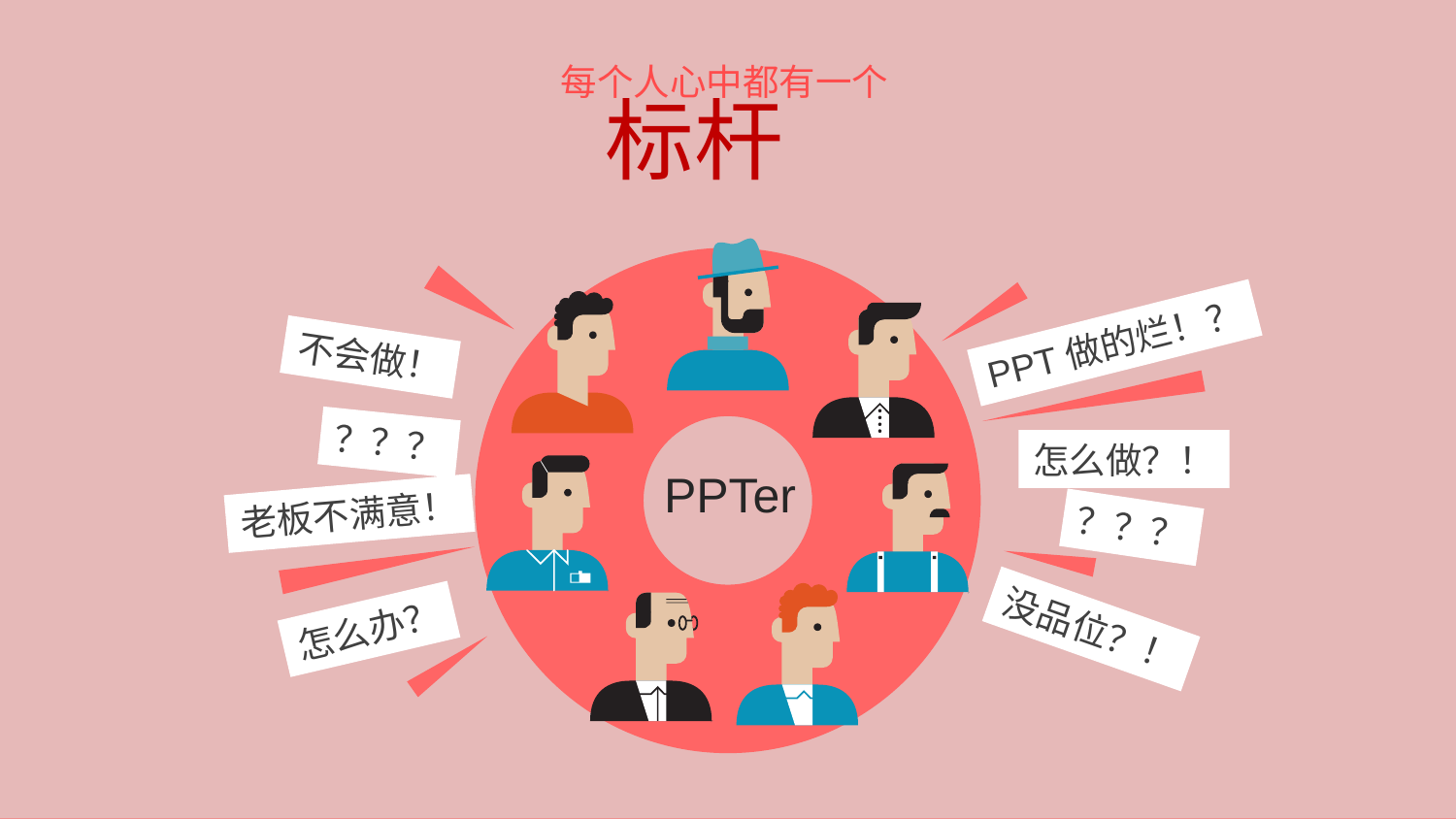

每个人心中都有一个
标杆

PPT做的烂！？
不会做！
？？？
怎么做？！

PPTer

老板不满意！
？？？

怎么办？
没品位？！